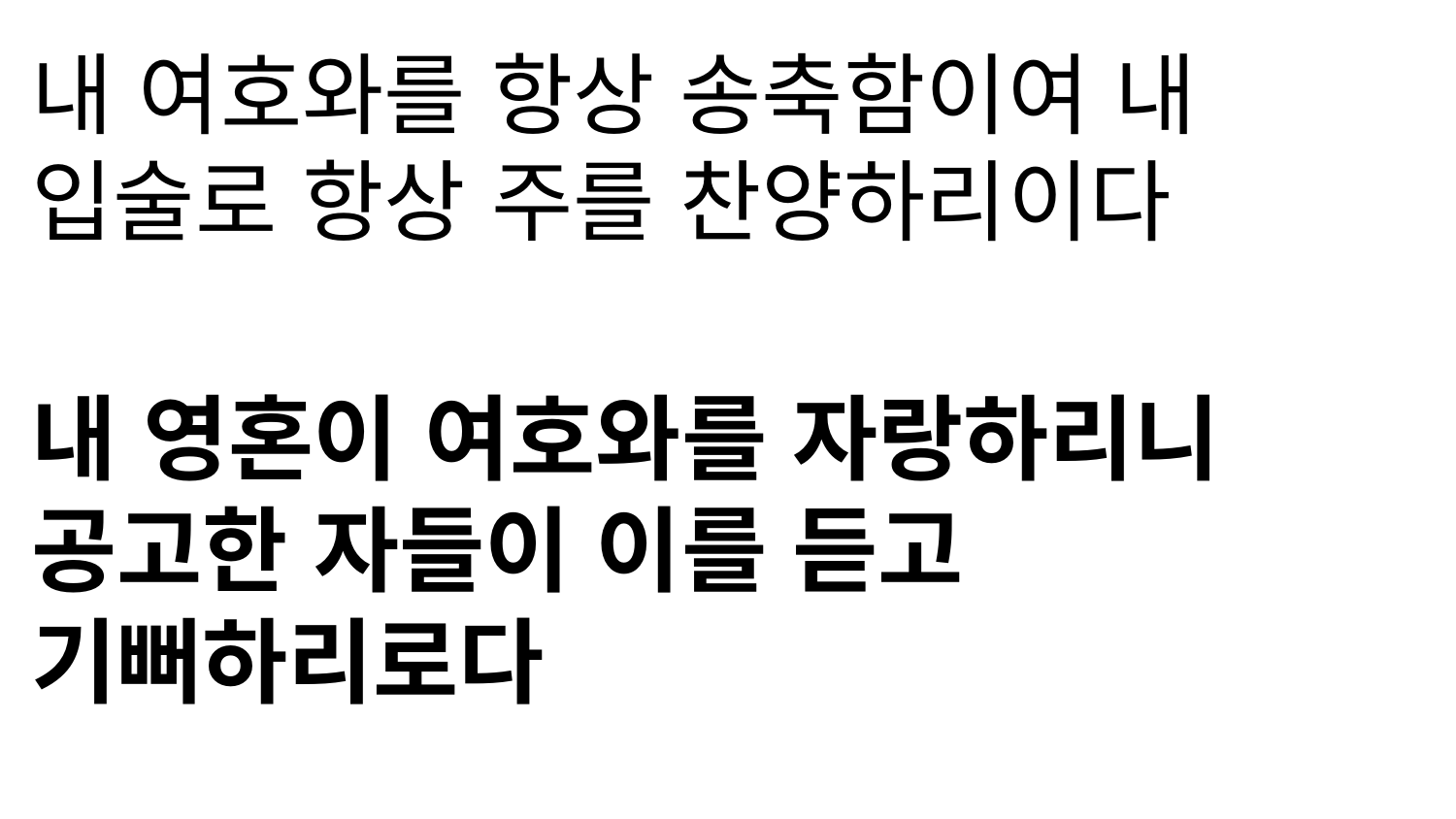

내 여호와를 항상 송축함이여 내 입술로 항상 주를 찬양하리이다
내 영혼이 여호와를 자랑하리니 공고한 자들이 이를 듣고 기뻐하리로다